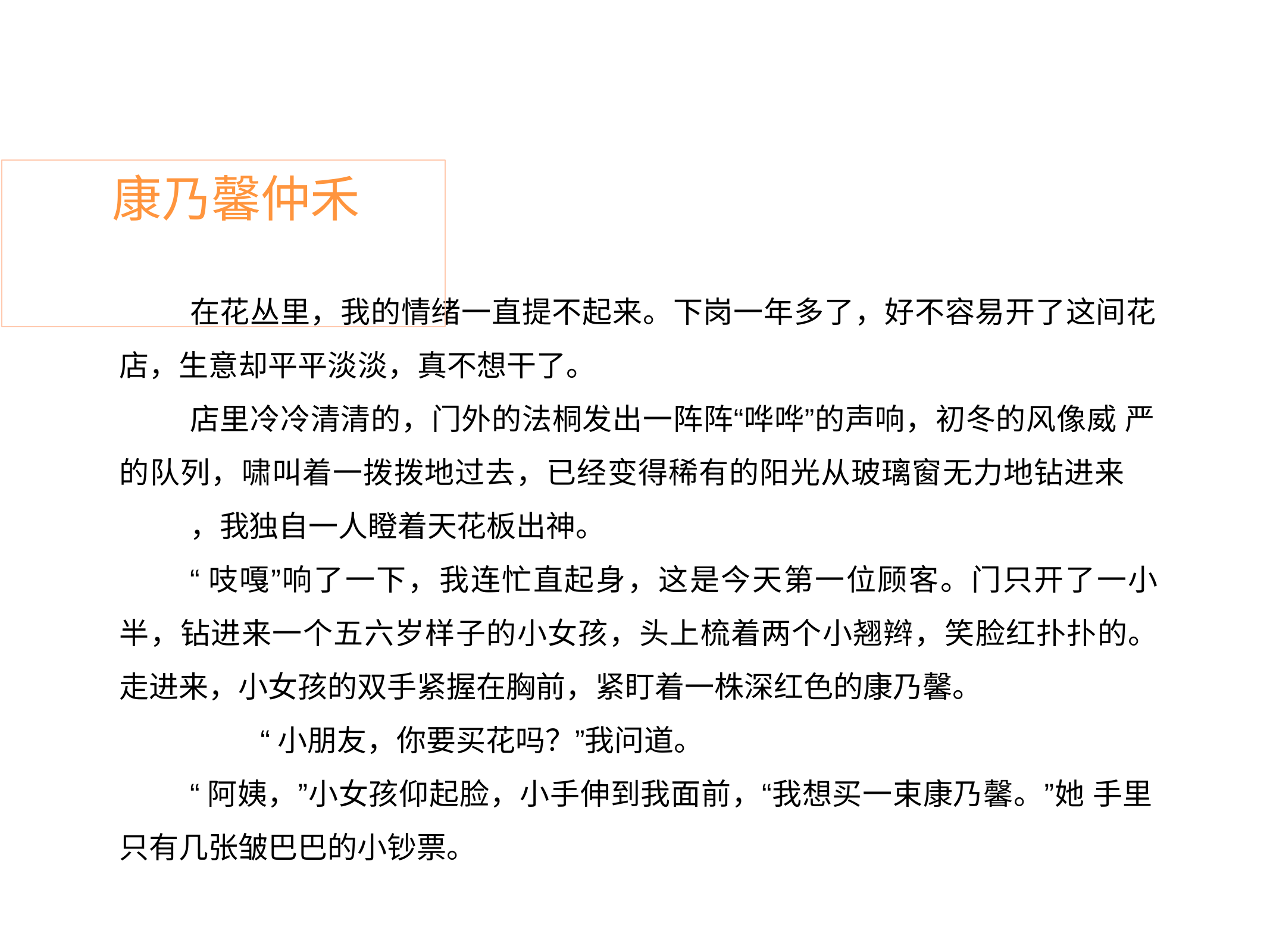

# 康乃馨仲禾
在花丛里，我的情绪一直提不起来。下岗一年多了，好不容易开了这间花 店，生意却平平淡淡，真不想干了。
店里冷冷清清的，门外的法桐发出一阵阵“哗哗”的声响，初冬的风像威 严的队列，啸叫着一拨拨地过去，已经变得稀有的阳光从玻璃窗无力地钻进来
，我独自一人瞪着天花板出神。
“吱嘎”响了一下，我连忙直起身，这是今天第一位顾客。门只开了一小 半，钻进来一个五六岁样子的小女孩，头上梳着两个小翘辫，笑脸红扑扑的。 走进来，小女孩的双手紧握在胸前，紧盯着一株深红色的康乃馨。
“小朋友，你要买花吗？”我问道。
“阿姨，”小女孩仰起脸，小手伸到我面前，“我想买一束康乃馨。”她 手里只有几张皱巴巴的小钞票。